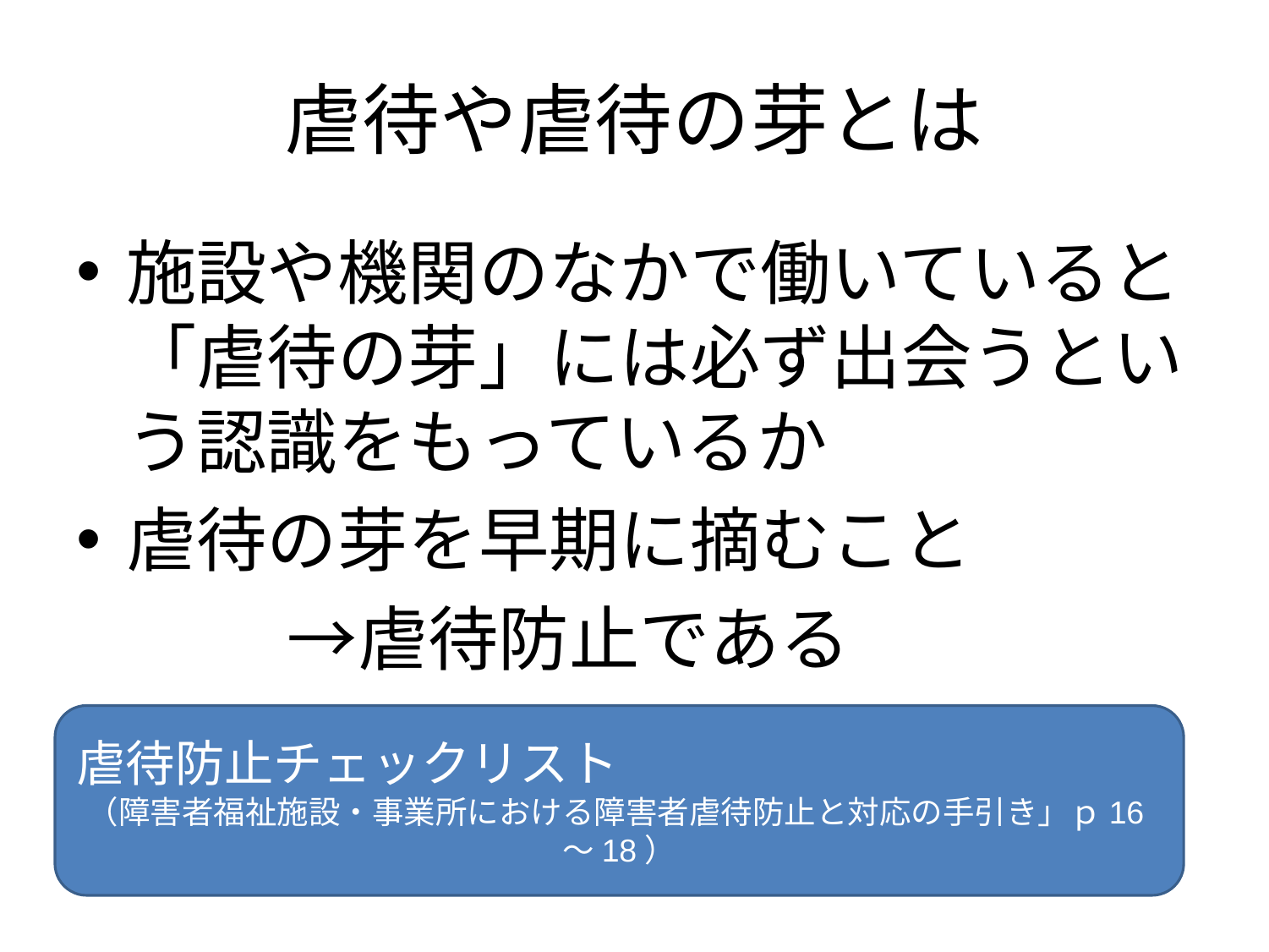

# 虐待や虐待の芽とは
施設や機関のなかで働いていると「虐待の芽」には必ず出会うという認識をもっているか
虐待の芽を早期に摘むこと
　　　→虐待防止である

虐待防止チェックリスト
（障害者福祉施設・事業所における障害者虐待防止と対応の手引き」ｐ16～18）